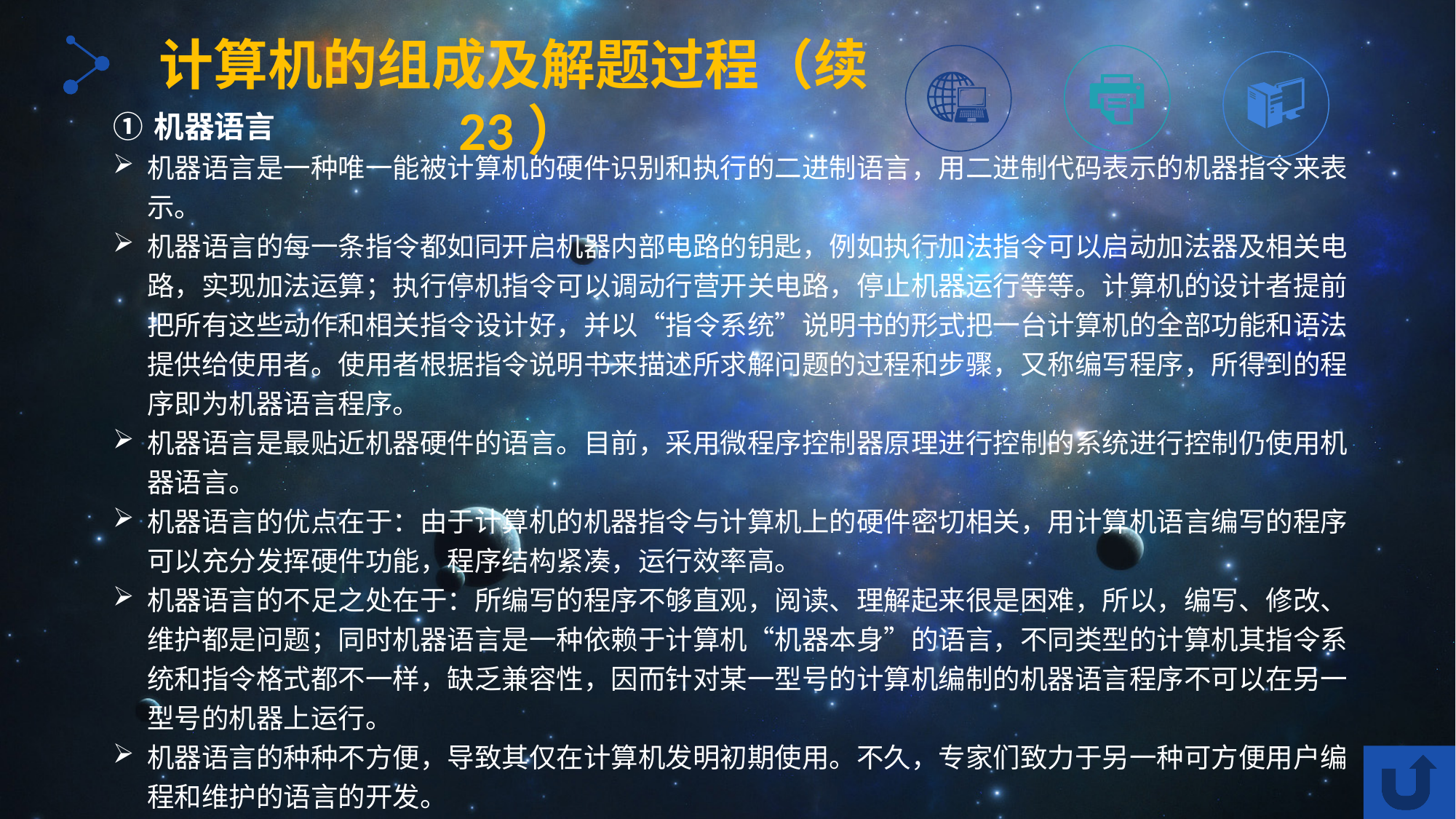

计算机的组成及解题过程（续23）

机器语言
机器语言是一种唯一能被计算机的硬件识别和执行的二进制语言，用二进制代码表示的机器指令来表示。
机器语言的每一条指令都如同开启机器内部电路的钥匙，例如执行加法指令可以启动加法器及相关电路，实现加法运算；执行停机指令可以调动行营开关电路，停止机器运行等等。计算机的设计者提前把所有这些动作和相关指令设计好，并以“指令系统”说明书的形式把一台计算机的全部功能和语法提供给使用者。使用者根据指令说明书来描述所求解问题的过程和步骤，又称编写程序，所得到的程序即为机器语言程序。
机器语言是最贴近机器硬件的语言。目前，采用微程序控制器原理进行控制的系统进行控制仍使用机器语言。
机器语言的优点在于：由于计算机的机器指令与计算机上的硬件密切相关，用计算机语言编写的程序可以充分发挥硬件功能，程序结构紧凑，运行效率高。
机器语言的不足之处在于：所编写的程序不够直观，阅读、理解起来很是困难，所以，编写、修改、维护都是问题；同时机器语言是一种依赖于计算机“机器本身”的语言，不同类型的计算机其指令系统和指令格式都不一样，缺乏兼容性，因而针对某一型号的计算机编制的机器语言程序不可以在另一型号的机器上运行。
机器语言的种种不方便，导致其仅在计算机发明初期使用。不久，专家们致力于另一种可方便用户编程和维护的语言的开发。